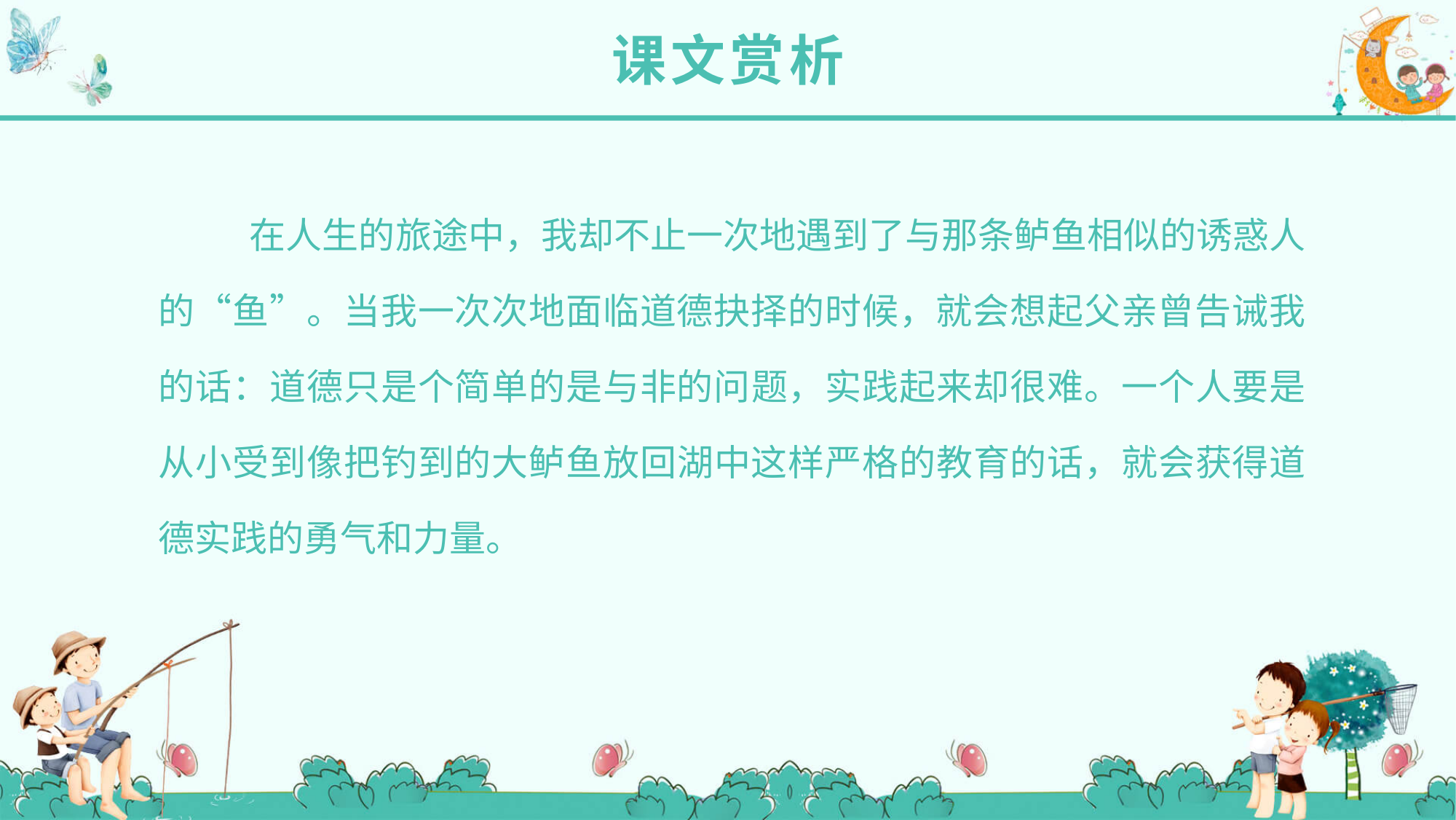

课文赏析

          在人生的旅途中，我却不止一次地遇到了与那条鲈鱼相似的诱惑人的“鱼”。当我一次次地面临道德抉择的时候，就会想起父亲曾告诫我的话：道德只是个简单的是与非的问题，实践起来却很难。一个人要是从小受到像把钓到的大鲈鱼放回湖中这样严格的教育的话，就会获得道德实践的勇气和力量。